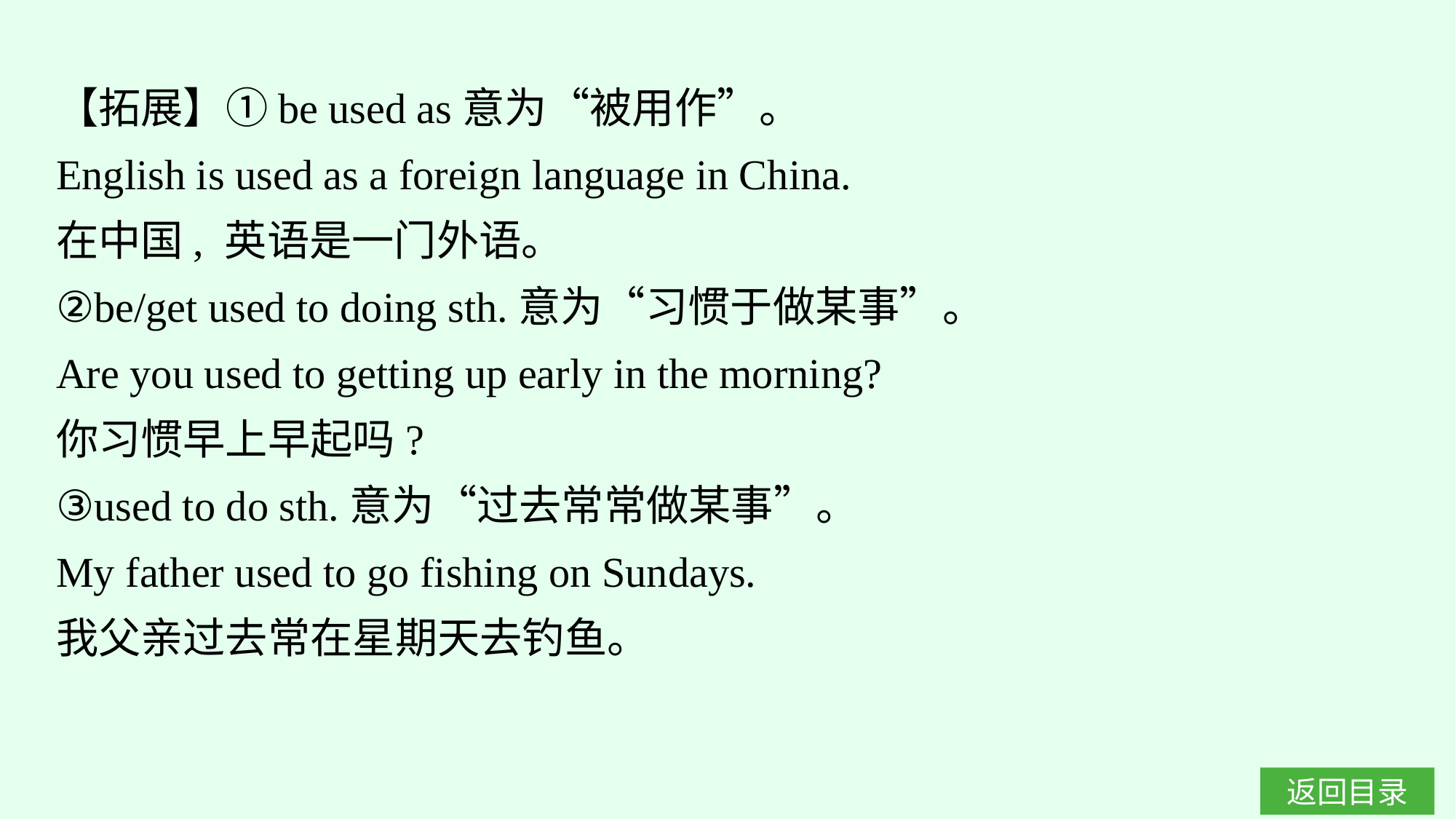

【拓展】①be used as意为“被用作”。
English is used as a foreign language in China.
在中国, 英语是一门外语。
②be/get used to doing sth.意为“习惯于做某事”。
Are you used to getting up early in the morning?
你习惯早上早起吗?
③used to do sth.意为“过去常常做某事”。
My father used to go fishing on Sundays.
我父亲过去常在星期天去钓鱼。